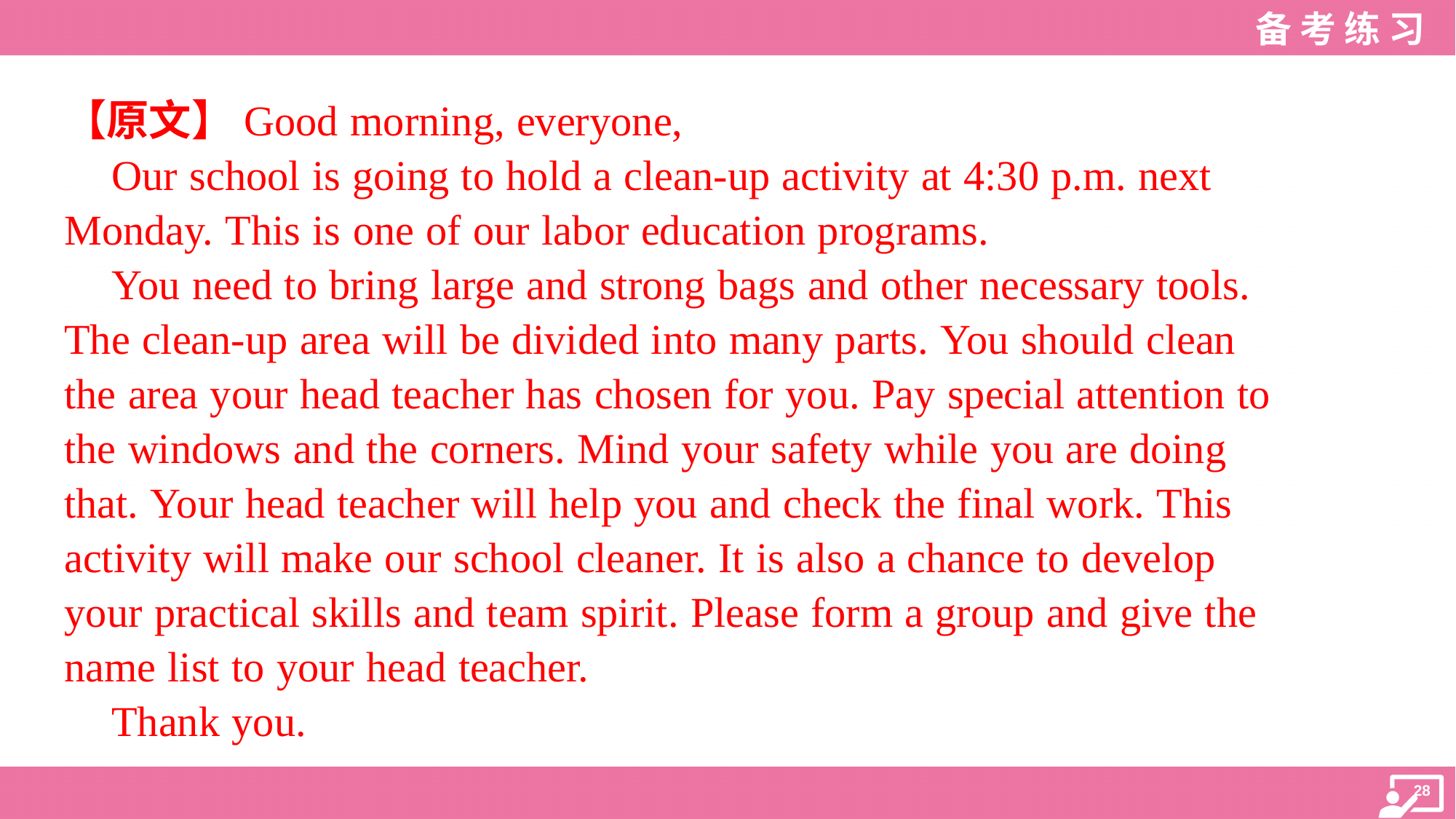

【原文】Good morning, everyone,
    Our school is going to hold a clean-up activity at 4:30 p.m. next
Monday. This is one of our labor education programs.
    You need to bring large and strong bags and other necessary tools.
The clean-up area will be divided into many parts. You should clean
the area your head teacher has chosen for you. Pay special attention to
the windows and the corners. Mind your safety while you are doing
that. Your head teacher will help you and check the final work. This
activity will make our school cleaner. It is also a chance to develop
your practical skills and team spirit. Please form a group and give the
name list to your head teacher.
    Thank you.